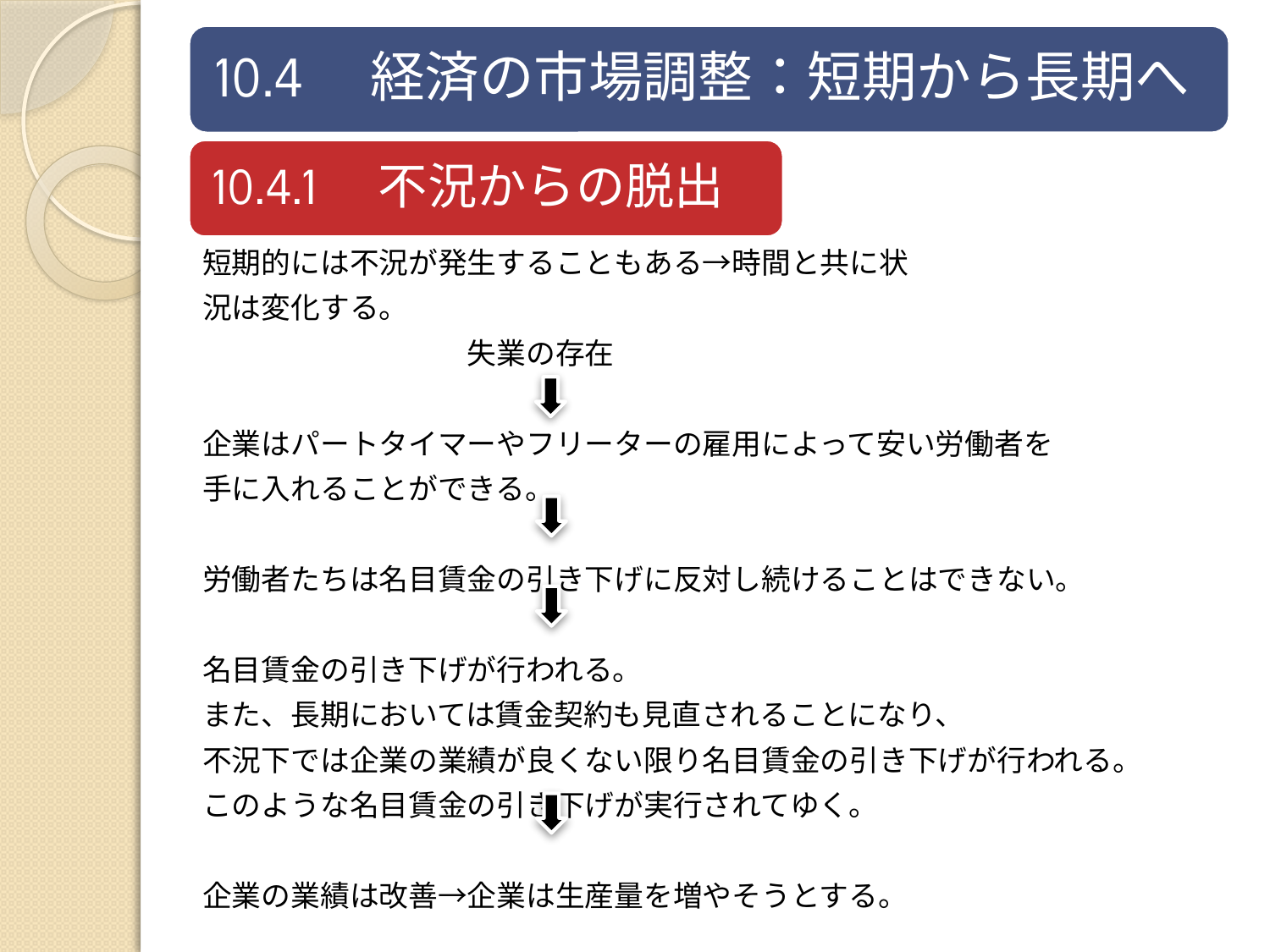

10.4　経済の市場調整：短期から長期へ
10.4.1　不況からの脱出
短期的には不況が発生することもある→時間と共に状
況は変化する。
　　　　　　　　　失業の存在

企業はパートタイマーやフリーターの雇用によって安い労働者を
手に入れることができる。

労働者たちは名目賃金の引き下げに反対し続けることはできない。

名目賃金の引き下げが行われる。
また、長期においては賃金契約も見直されることになり、
不況下では企業の業績が良くない限り名目賃金の引き下げが行われる。
このような名目賃金の引き下げが実行されてゆく。

企業の業績は改善→企業は生産量を増やそうとする。